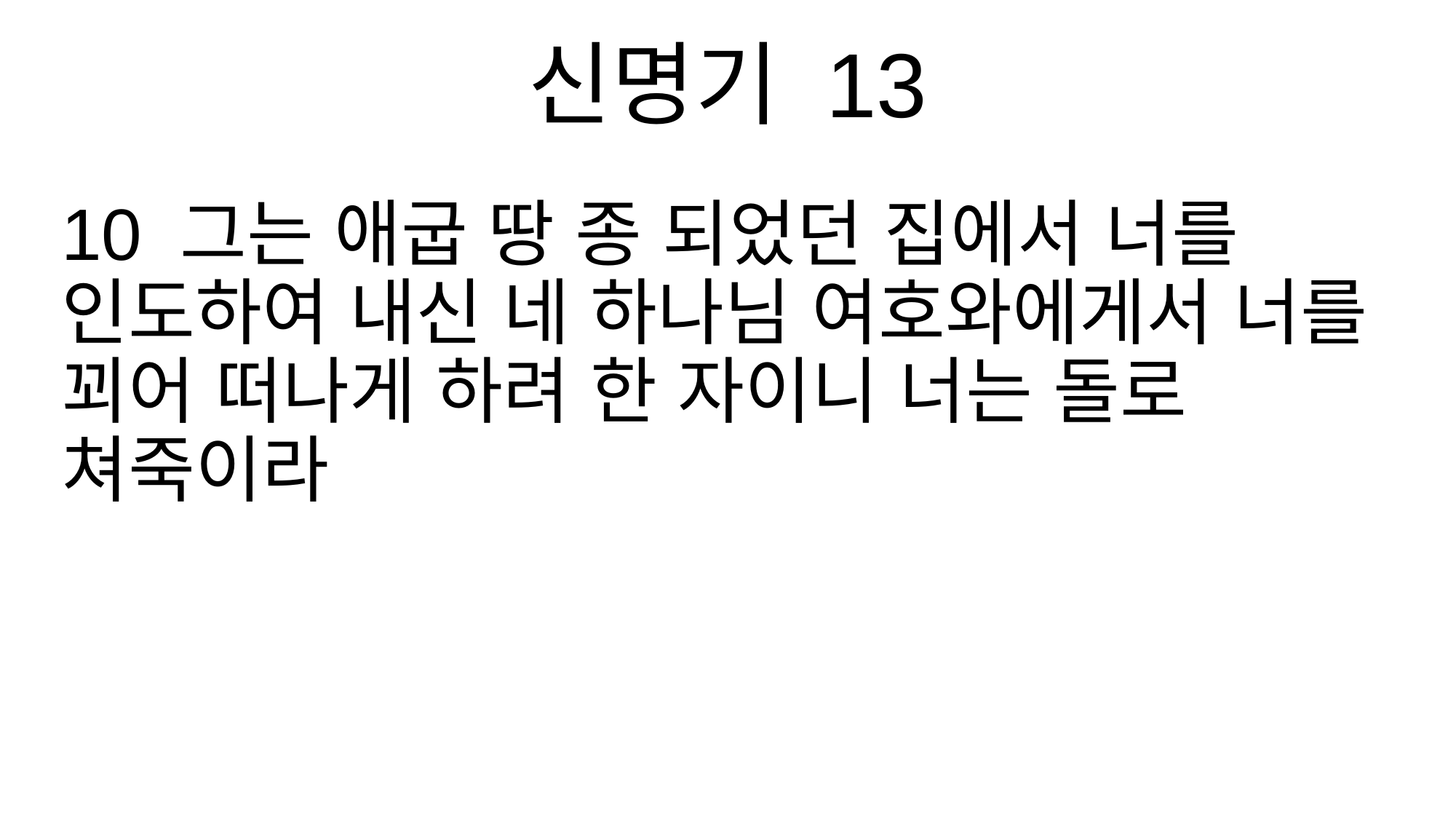

신명기 13
10 그는 애굽 땅 종 되었던 집에서 너를 인도하여 내신 네 하나님 여호와에게서 너를 꾀어 떠나게 하려 한 자이니 너는 돌로 쳐죽이라